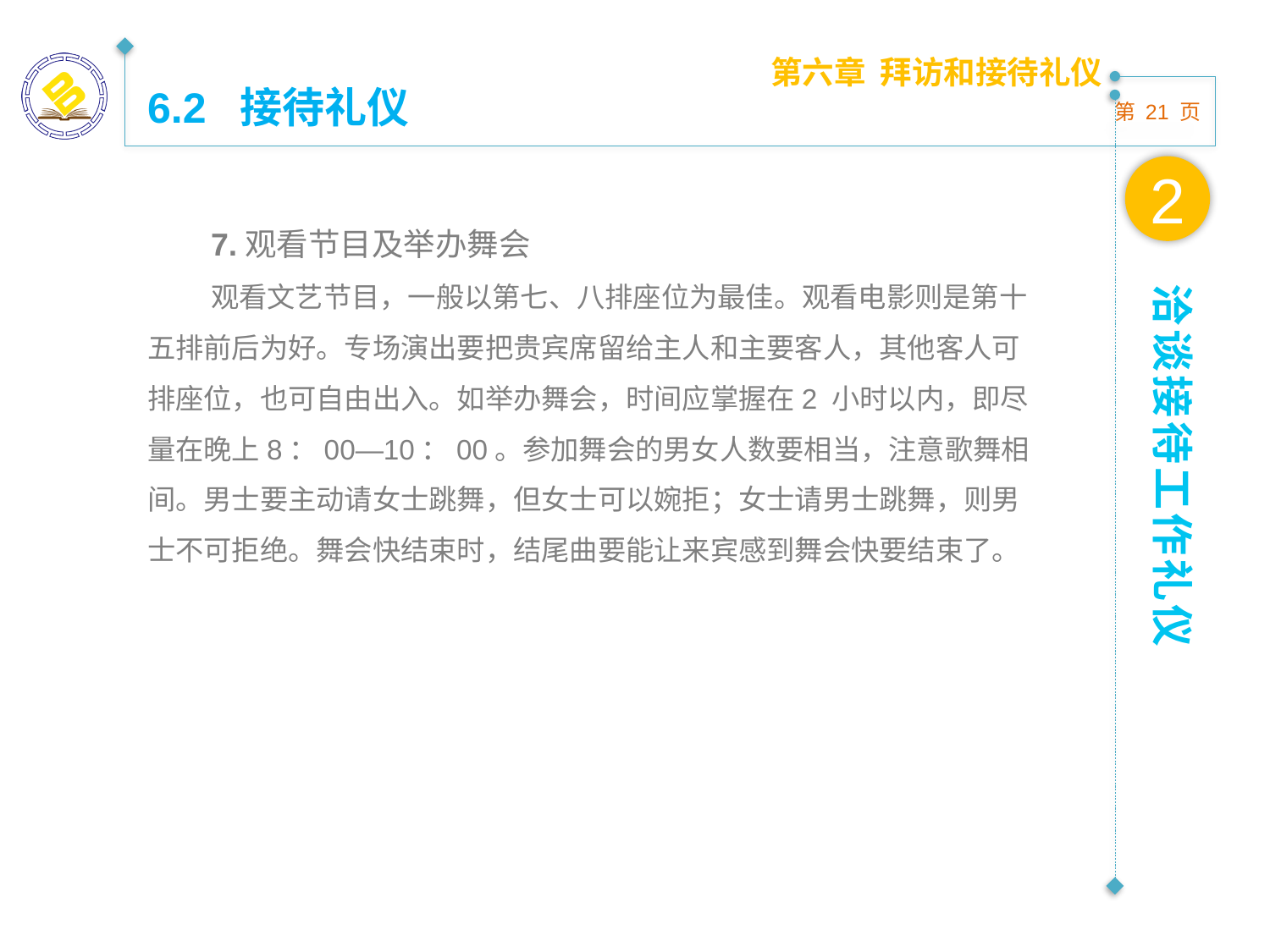

第六章  拜访和接待礼仪
6.2  接待礼仪
2
7.观看节目及举办舞会
观看文艺节目，一般以第七、八排座位为最佳。观看电影则是第十五排前后为好。专场演出要把贵宾席留给主人和主要客人，其他客人可排座位，也可自由出入。如举办舞会，时间应掌握在2 小时以内，即尽量在晚上8：00—10：00。参加舞会的男女人数要相当，注意歌舞相间。男士要主动请女士跳舞，但女士可以婉拒；女士请男士跳舞，则男士不可拒绝。舞会快结束时，结尾曲要能让来宾感到舞会快要结束了。
洽谈接待工作礼仪